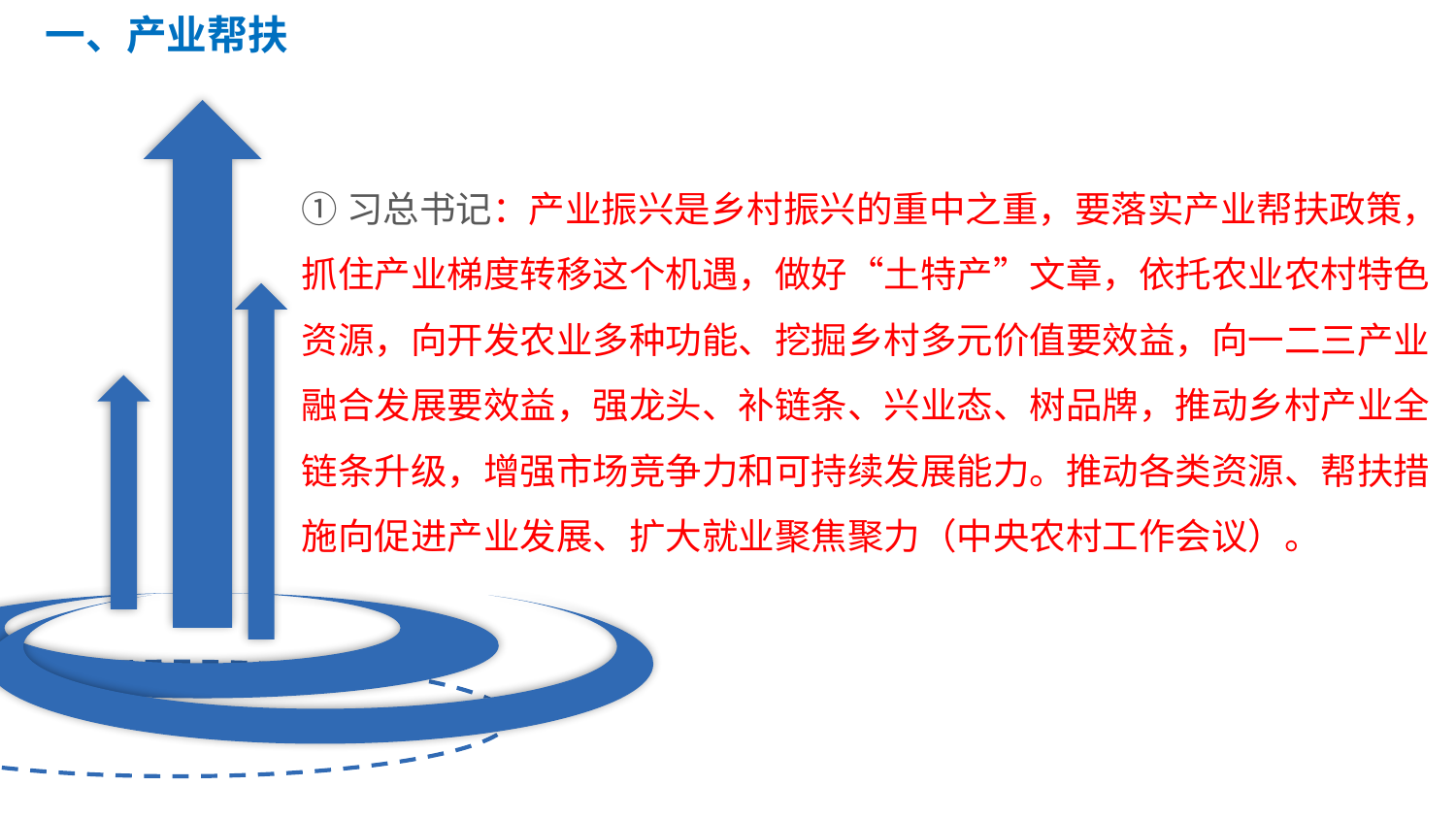

一、产业帮扶

①习总书记：产业振兴是乡村振兴的重中之重，要落实产业帮扶政策，抓住产业梯度转移这个机遇，做好“土特产”文章，依托农业农村特色资源，向开发农业多种功能、挖掘乡村多元价值要效益，向一二三产业融合发展要效益，强龙头、补链条、兴业态、树品牌，推动乡村产业全链条升级，增强市场竞争力和可持续发展能力。推动各类资源、帮扶措施向促进产业发展、扩大就业聚焦聚力（中央农村工作会议）。